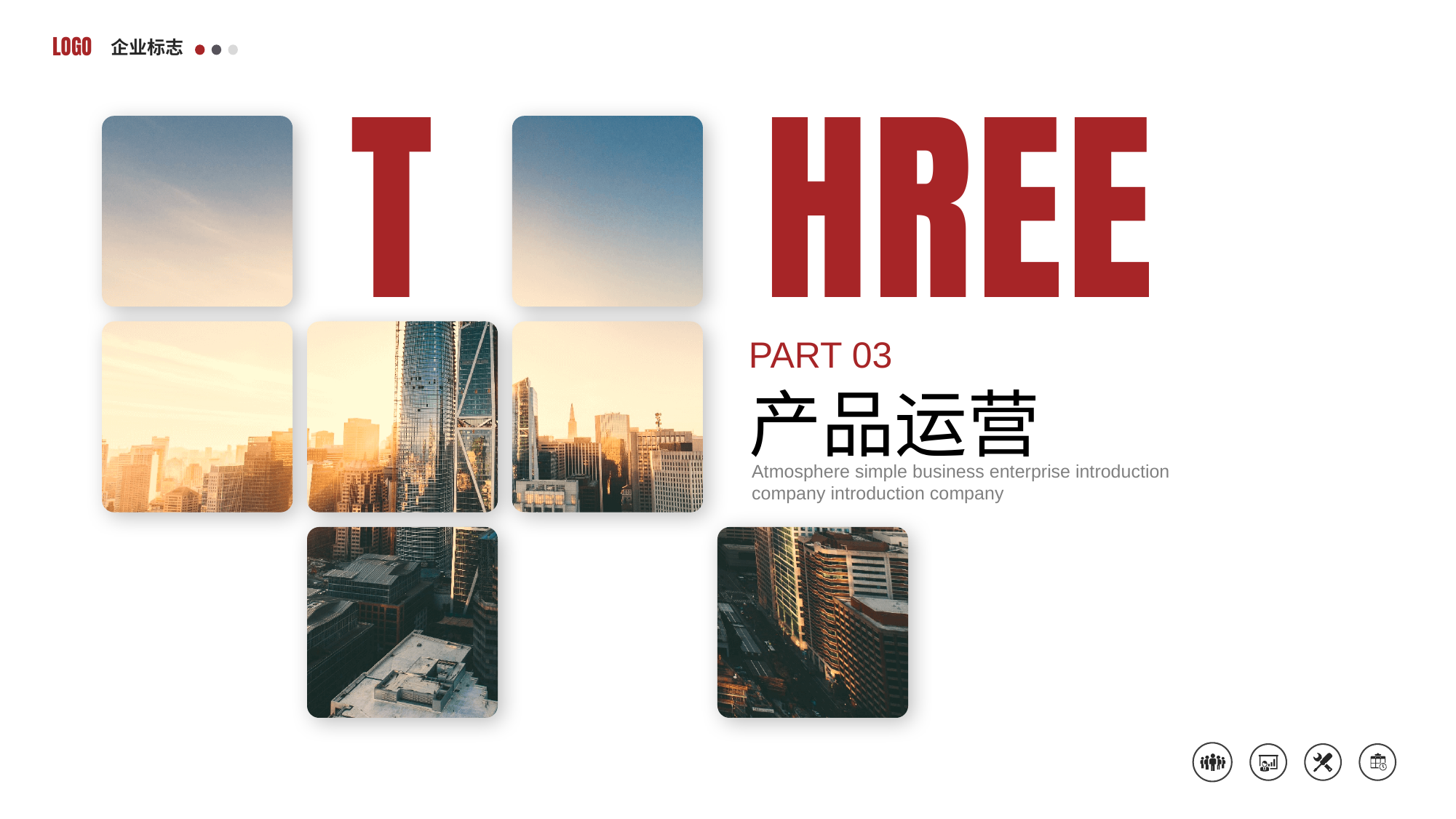

LOGO
企业标志

T
HREE

PART 03
产品运营
Atmosphere simple business enterprise introduction company introduction company